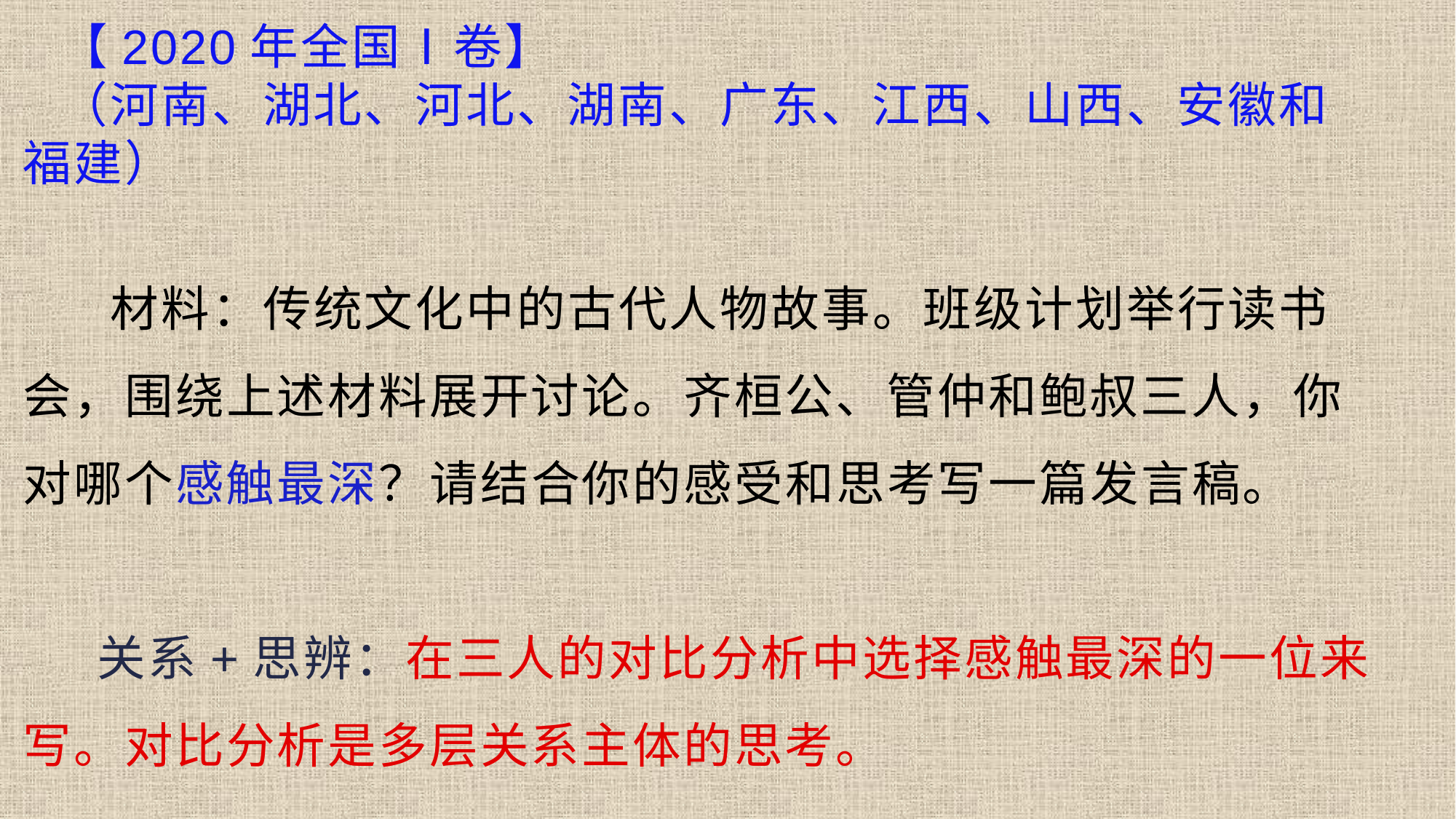

【2020年全国Ⅰ卷】
（河南、湖北、河北、湖南、广东、江西、山西、安徽和福建）

   材料：传统文化中的古代人物故事。班级计划举行读书会，围绕上述材料展开讨论。齐桓公、管仲和鲍叔三人，你对哪个感触最深？请结合你的感受和思考写一篇发言稿。

  关系+思辨：在三人的对比分析中选择感触最深的一位来写。对比分析是多层关系主体的思考。